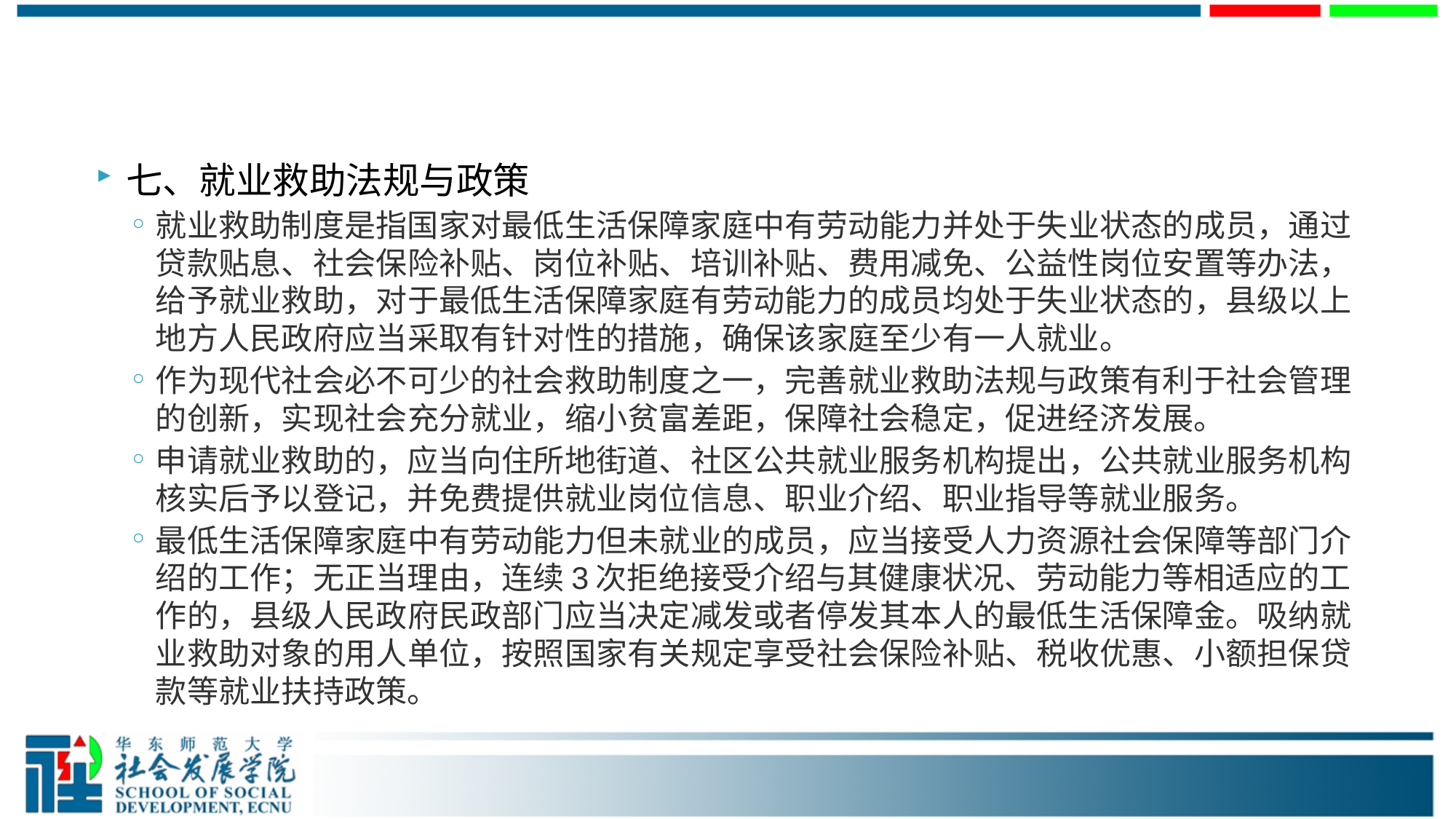

#
七、就业救助法规与政策
就业救助制度是指国家对最低生活保障家庭中有劳动能力并处于失业状态的成员，通过贷款贴息、社会保险补贴、岗位补贴、培训补贴、费用减免、公益性岗位安置等办法，给予就业救助，对于最低生活保障家庭有劳动能力的成员均处于失业状态的，县级以上地方人民政府应当采取有针对性的措施，确保该家庭至少有一人就业。
作为现代社会必不可少的社会救助制度之一，完善就业救助法规与政策有利于社会管理的创新，实现社会充分就业，缩小贫富差距，保障社会稳定，促进经济发展。
申请就业救助的，应当向住所地街道、社区公共就业服务机构提出，公共就业服务机构核实后予以登记，并免费提供就业岗位信息、职业介绍、职业指导等就业服务。
最低生活保障家庭中有劳动能力但未就业的成员，应当接受人力资源社会保障等部门介绍的工作；无正当理由，连续3次拒绝接受介绍与其健康状况、劳动能力等相适应的工作的，县级人民政府民政部门应当决定减发或者停发其本人的最低生活保障金。吸纳就业救助对象的用人单位，按照国家有关规定享受社会保险补贴、税收优惠、小额担保贷款等就业扶持政策。